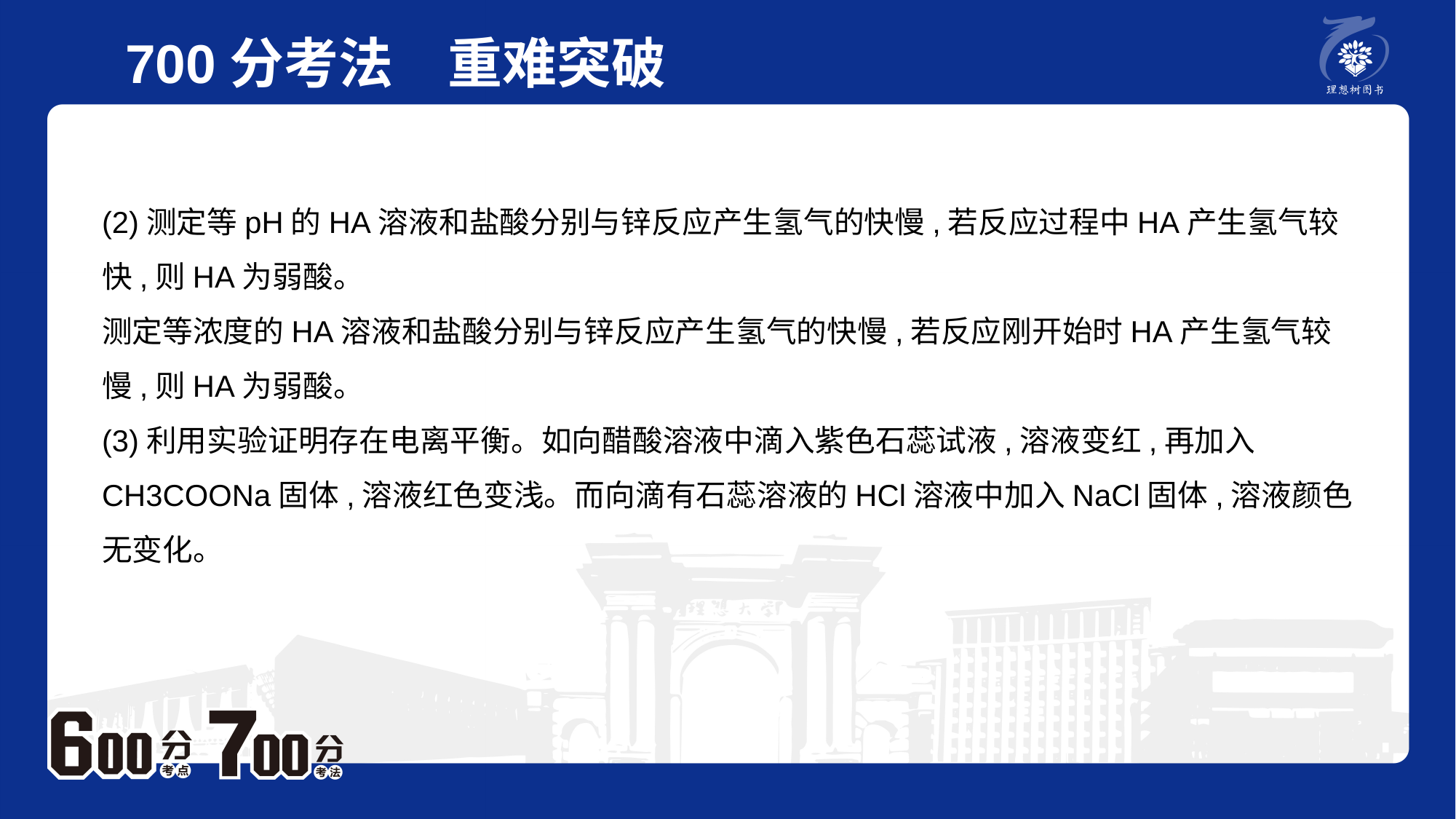

700分考法　重难突破
(2)测定等pH的HA溶液和盐酸分别与锌反应产生氢气的快慢,若反应过程中HA产生氢气较快,则HA为弱酸。
测定等浓度的HA溶液和盐酸分别与锌反应产生氢气的快慢,若反应刚开始时HA产生氢气较慢,则HA为弱酸。
(3)利用实验证明存在电离平衡。如向醋酸溶液中滴入紫色石蕊试液,溶液变红,再加入CH3COONa固体,溶液红色变浅。而向滴有石蕊溶液的HCl溶液中加入NaCl固体,溶液颜色无变化。